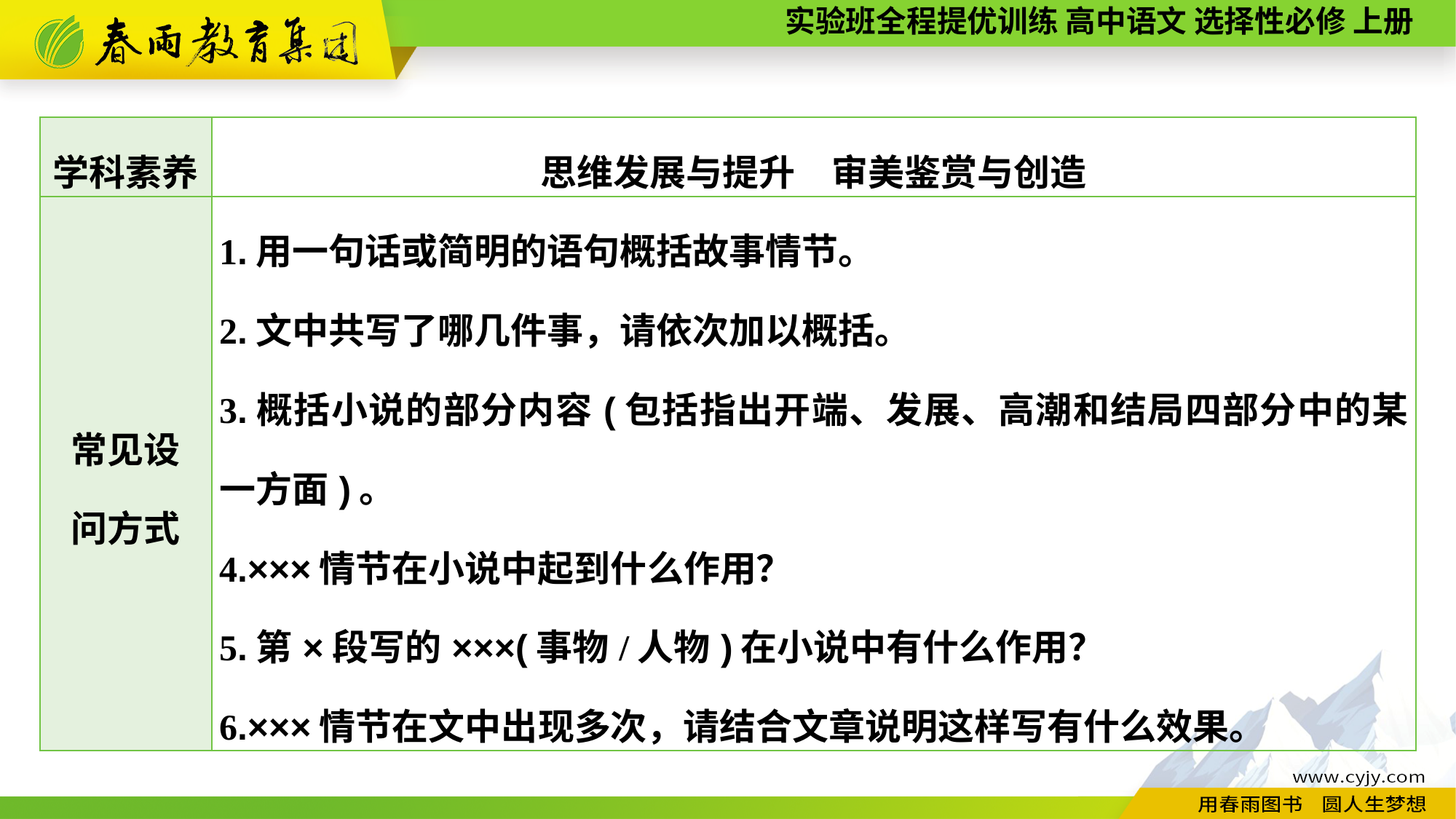

| 学科素养 | 思维发展与提升　审美鉴赏与创造 |
| --- | --- |
| 常见设 问方式 | 1.用一句话或简明的语句概括故事情节。 2.文中共写了哪几件事，请依次加以概括。 3.概括小说的部分内容(包括指出开端、发展、高潮和结局四部分中的某一方面)。 4.×××情节在小说中起到什么作用？ 5.第×段写的×××(事物/人物)在小说中有什么作用？ 6.×××情节在文中出现多次，请结合文章说明这样写有什么效果。 |